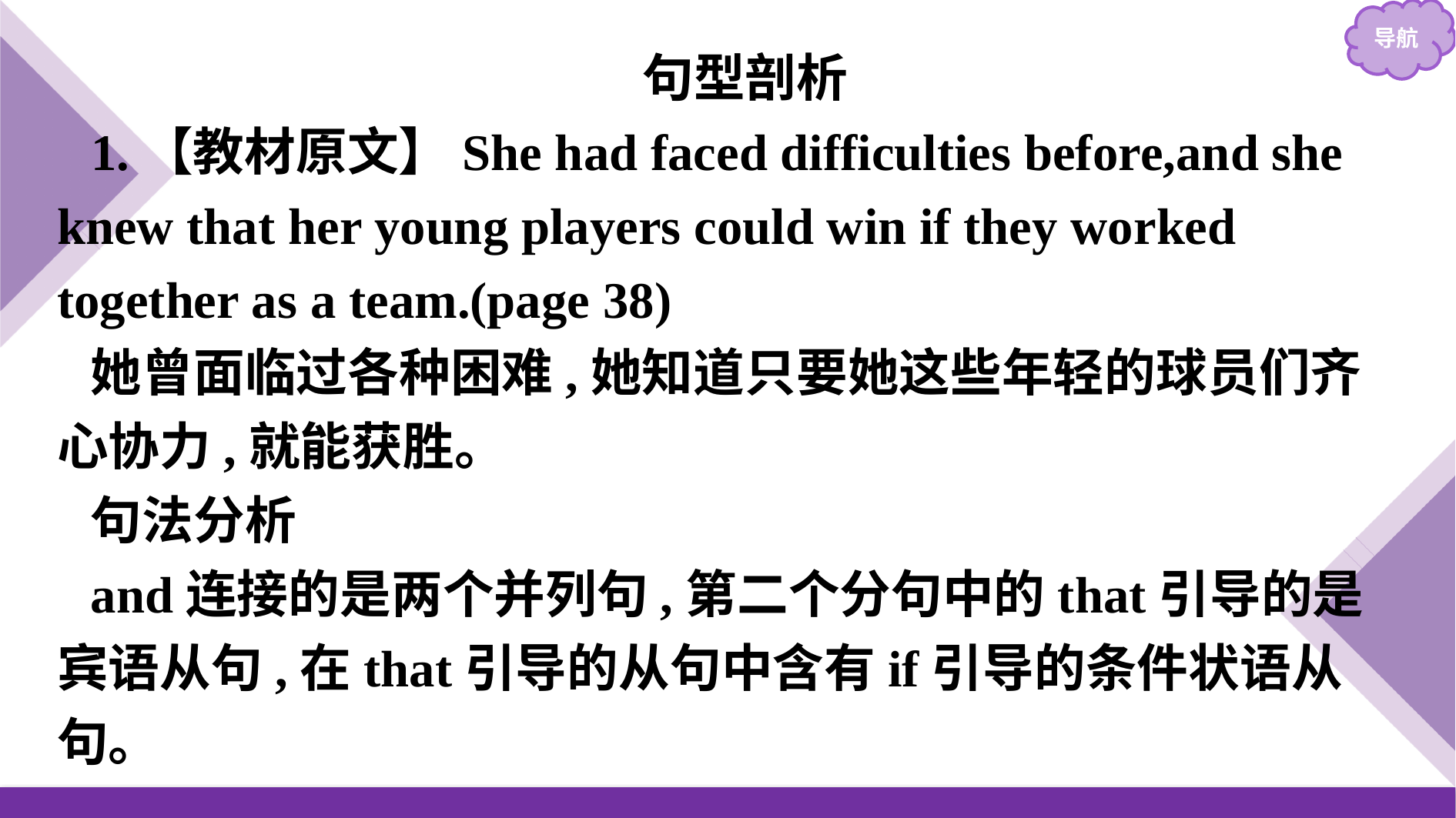

句型剖析
1.【教材原文】She had faced difficulties before,and she knew that her young players could win if they worked together as a team.(page 38)
她曾面临过各种困难,她知道只要她这些年轻的球员们齐心协力,就能获胜。
句法分析
and连接的是两个并列句,第二个分句中的that引导的是宾语从句,在that引导的从句中含有if引导的条件状语从句。